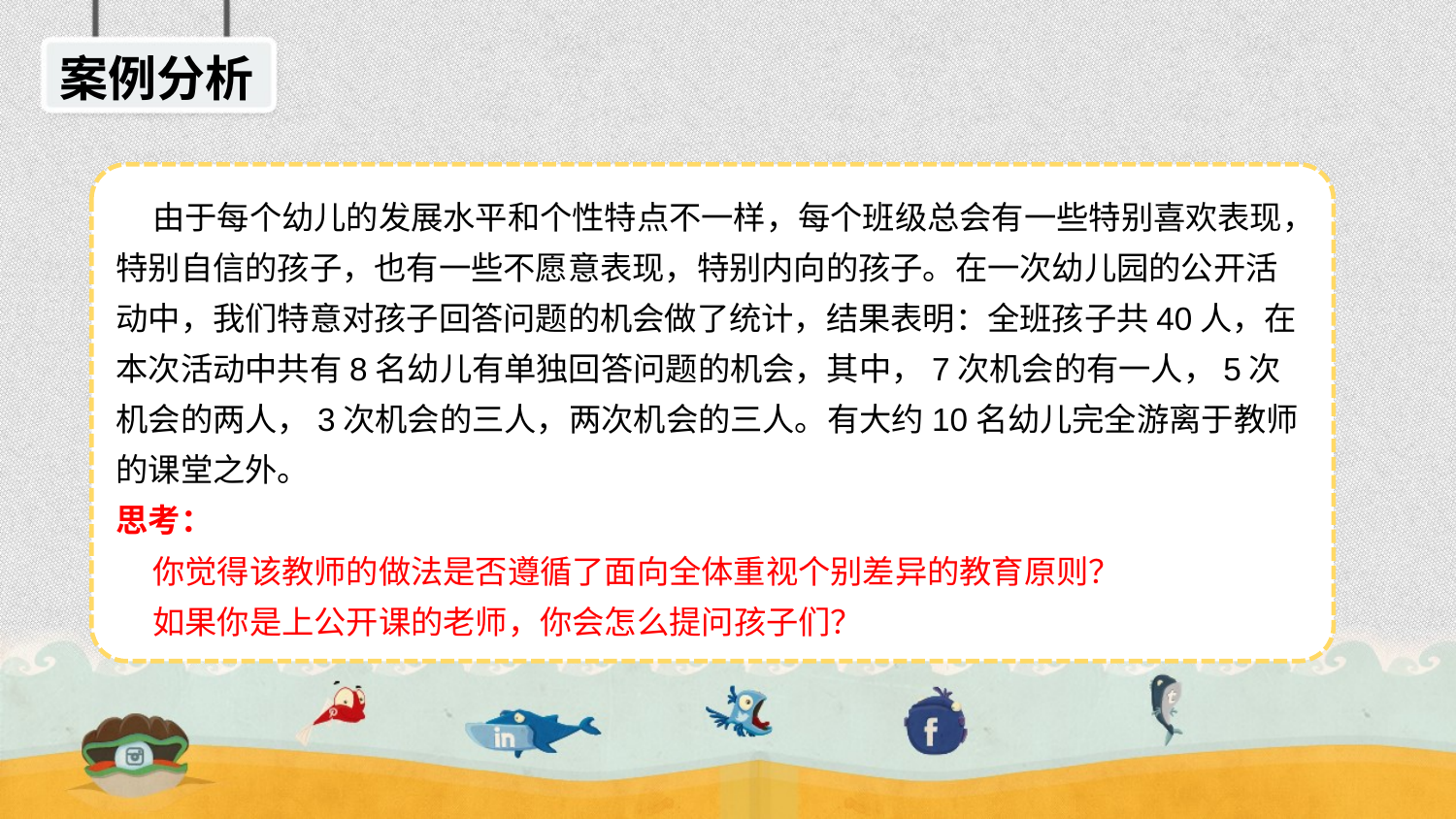

案例分析
    由于每个幼儿的发展水平和个性特点不一样，每个班级总会有一些特别喜欢表现，特别自信的孩子，也有一些不愿意表现，特别内向的孩子。在一次幼儿园的公开活动中，我们特意对孩子回答问题的机会做了统计，结果表明：全班孩子共40人，在本次活动中共有8名幼儿有单独回答问题的机会，其中，7次机会的有一人，5次机会的两人，3次机会的三人，两次机会的三人。有大约10名幼儿完全游离于教师的课堂之外。
思考：
    你觉得该教师的做法是否遵循了面向全体重视个别差异的教育原则？
    如果你是上公开课的老师，你会怎么提问孩子们？